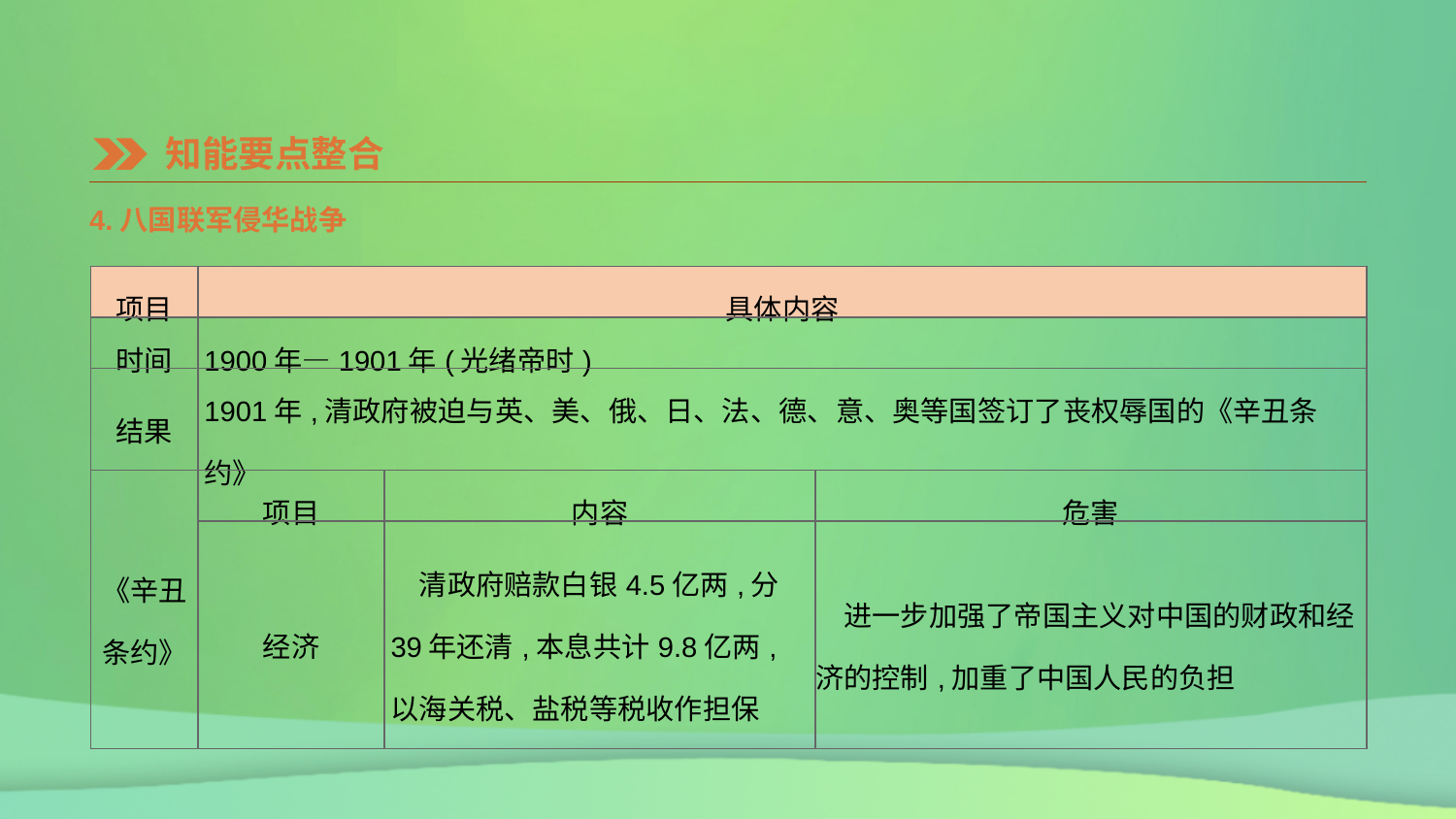

知能要点整合

4.八国联军侵华战争
| 项目 | 具体内容 |  |  |
| --- | --- | --- | --- |
| 时间 | 1900年—1901年(光绪帝时) |  |  |
| 结果 | 1901年,清政府被迫与英、美、俄、日、法、德、意、奥等国签订了丧权辱国的《辛丑条约》 |  |  |
| 《辛丑条约》 | 项目 | 内容 | 危害 |
|  | 经济 | 清政府赔款白银4.5亿两,分39年还清,本息共计9.8亿两,以海关税、盐税等税收作担保 | 进一步加强了帝国主义对中国的财政和经济的控制,加重了中国人民的负担 |